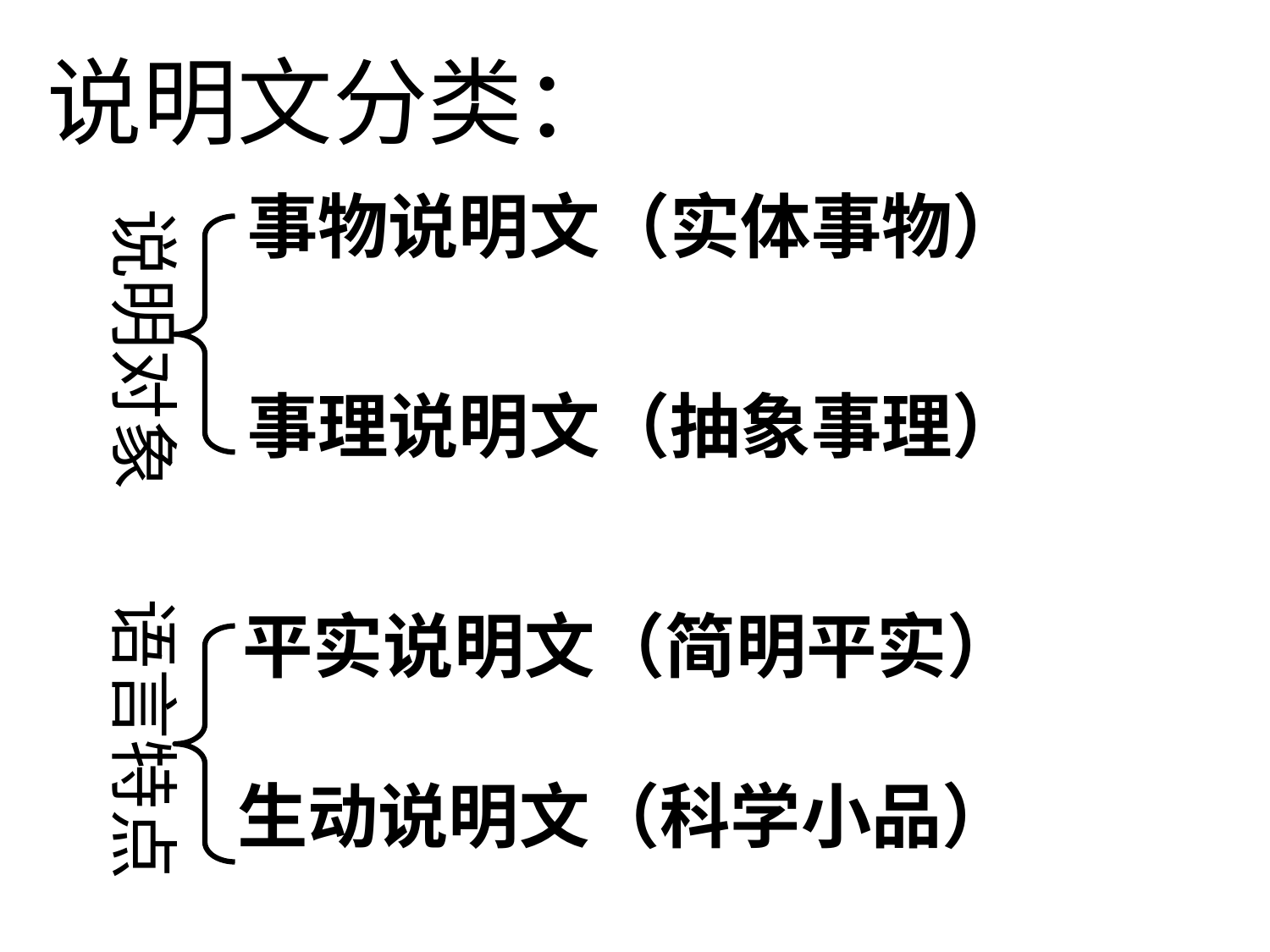

说明文分类：
事物说明文（实体事物）
说明对象

事理说明文（抽象事理）
语言特点
平实说明文（简明平实）

生动说明文（科学小品）